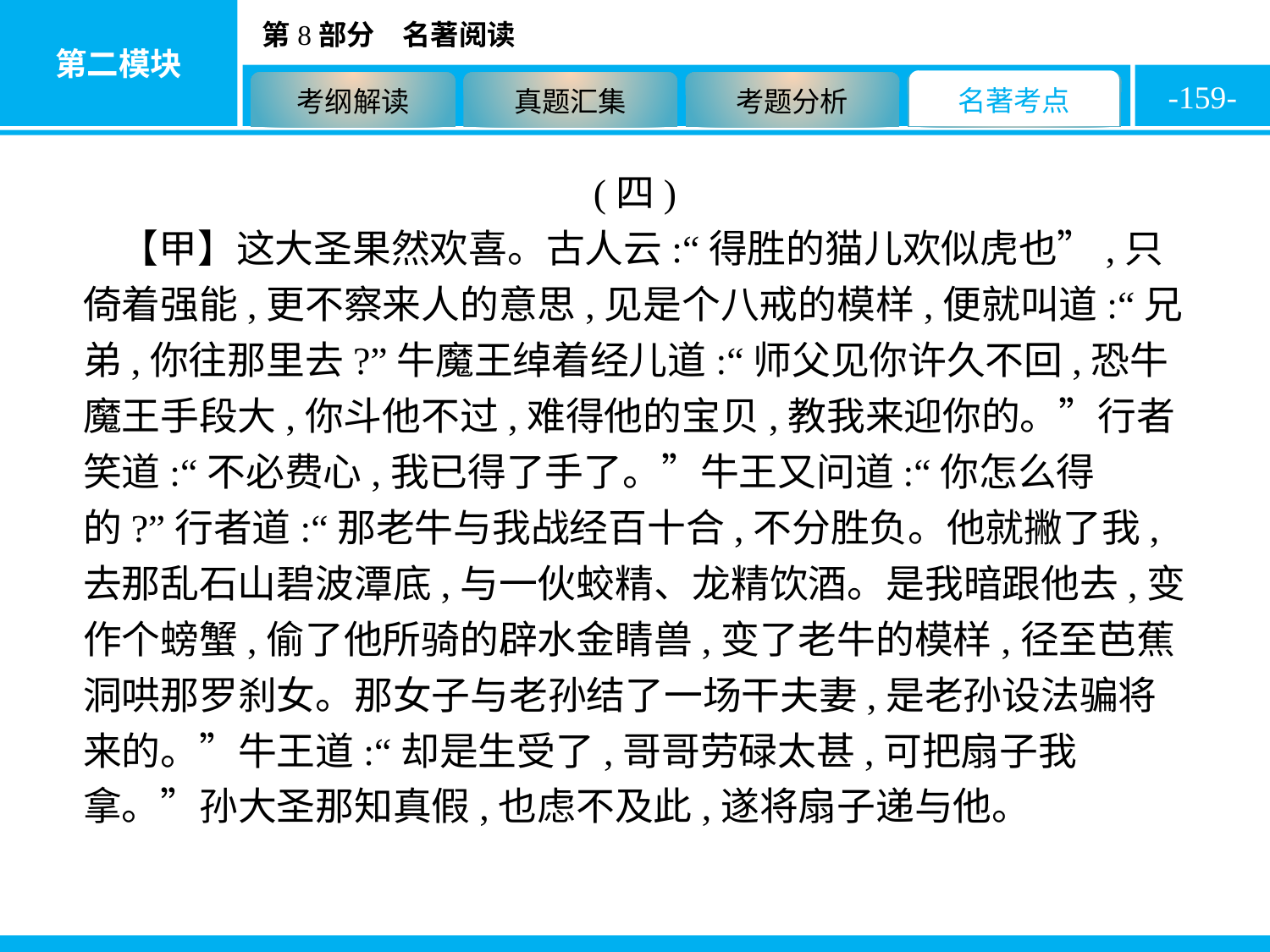

-159-
(四)
【甲】这大圣果然欢喜。古人云:“得胜的猫儿欢似虎也”,只倚着强能,更不察来人的意思,见是个八戒的模样,便就叫道:“兄弟,你往那里去?”牛魔王绰着经儿道:“师父见你许久不回,恐牛魔王手段大,你斗他不过,难得他的宝贝,教我来迎你的。”行者笑道:“不必费心,我已得了手了。”牛王又问道:“你怎么得的?”行者道:“那老牛与我战经百十合,不分胜负。他就撇了我,去那乱石山碧波潭底,与一伙蛟精、龙精饮酒。是我暗跟他去,变作个螃蟹,偷了他所骑的辟水金睛兽,变了老牛的模样,径至芭蕉洞哄那罗刹女。那女子与老孙结了一场干夫妻,是老孙设法骗将来的。”牛王道:“却是生受了,哥哥劳碌太甚,可把扇子我拿。”孙大圣那知真假,也虑不及此,遂将扇子递与他。